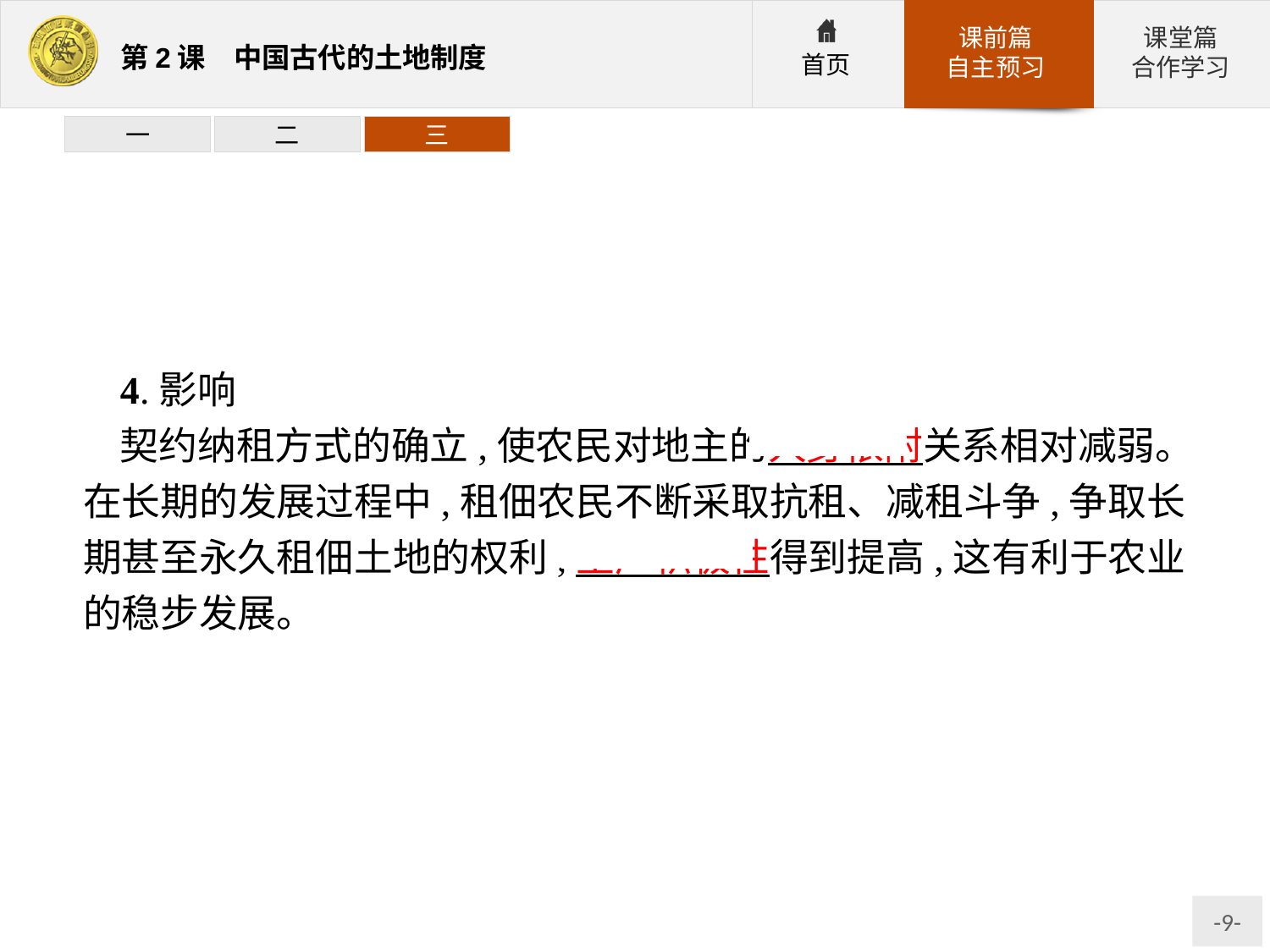

一
二
三
4.影响
契约纳租方式的确立,使农民对地主的人身依附关系相对减弱。在长期的发展过程中,租佃农民不断采取抗租、减租斗争,争取长期甚至永久租佃土地的权利,生产积极性得到提高,这有利于农业的稳步发展。